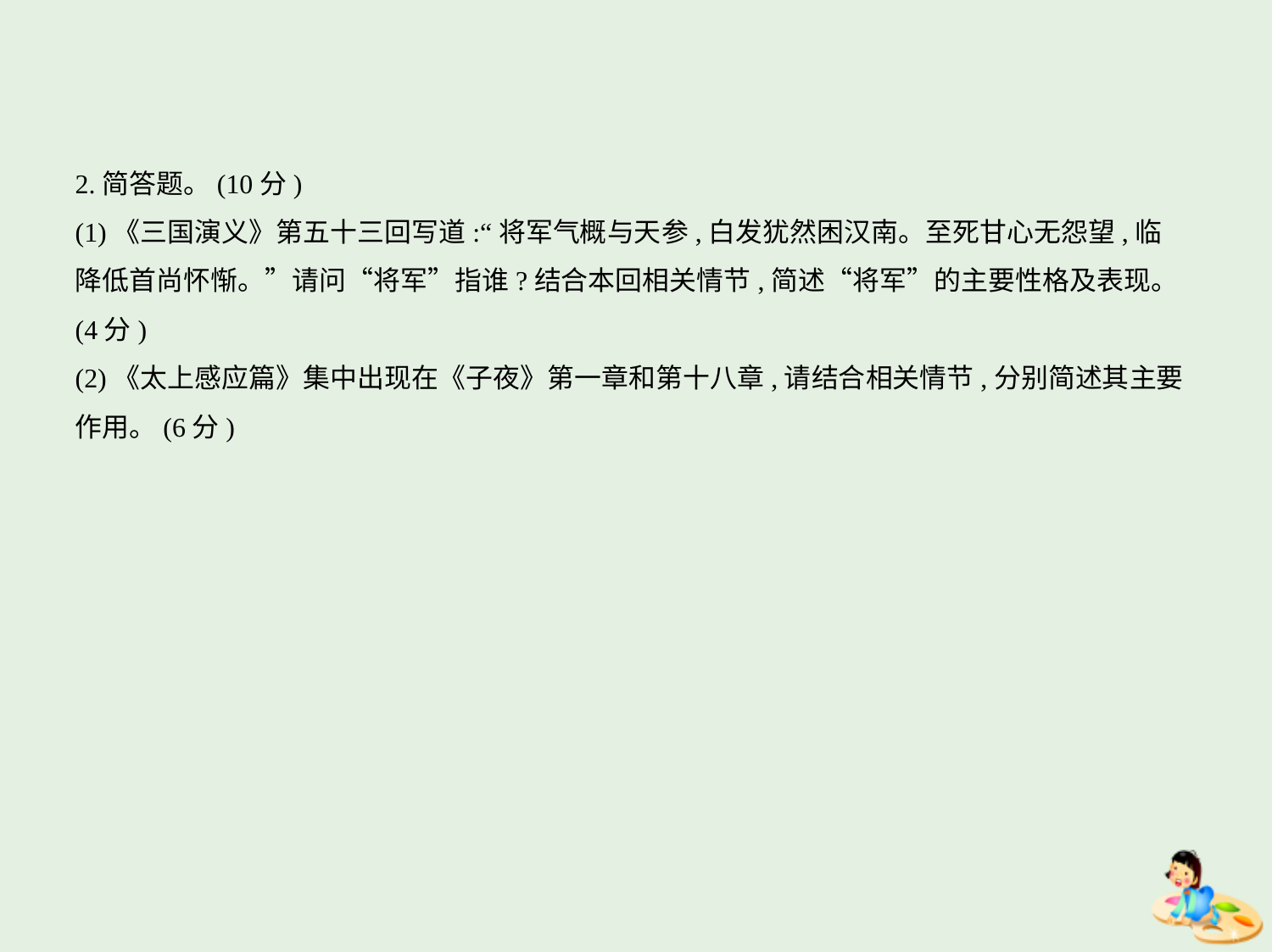

2.简答题。(10分)
(1)《三国演义》第五十三回写道:“将军气概与天参,白发犹然困汉南。至死甘心无怨望,临
降低首尚怀惭。”请问“将军”指谁?结合本回相关情节,简述“将军”的主要性格及表现。
(4分)
(2)《太上感应篇》集中出现在《子夜》第一章和第十八章,请结合相关情节,分别简述其主要
作用。(6分)